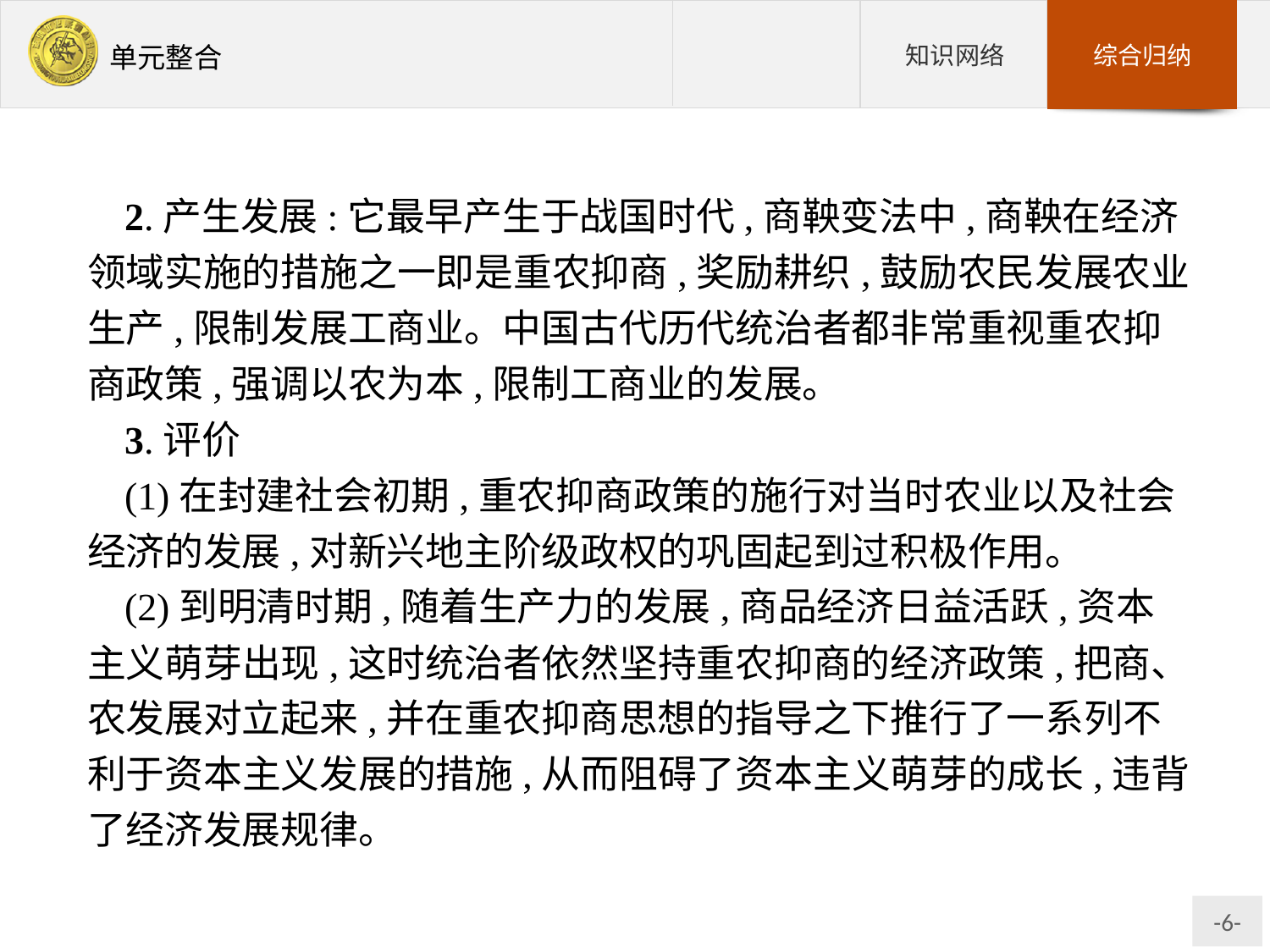

2.产生发展:它最早产生于战国时代,商鞅变法中,商鞅在经济领域实施的措施之一即是重农抑商,奖励耕织,鼓励农民发展农业生产,限制发展工商业。中国古代历代统治者都非常重视重农抑商政策,强调以农为本,限制工商业的发展。
3.评价
(1)在封建社会初期,重农抑商政策的施行对当时农业以及社会经济的发展,对新兴地主阶级政权的巩固起到过积极作用。
(2)到明清时期,随着生产力的发展,商品经济日益活跃,资本主义萌芽出现,这时统治者依然坚持重农抑商的经济政策,把商、农发展对立起来,并在重农抑商思想的指导之下推行了一系列不利于资本主义发展的措施,从而阻碍了资本主义萌芽的成长,违背了经济发展规律。